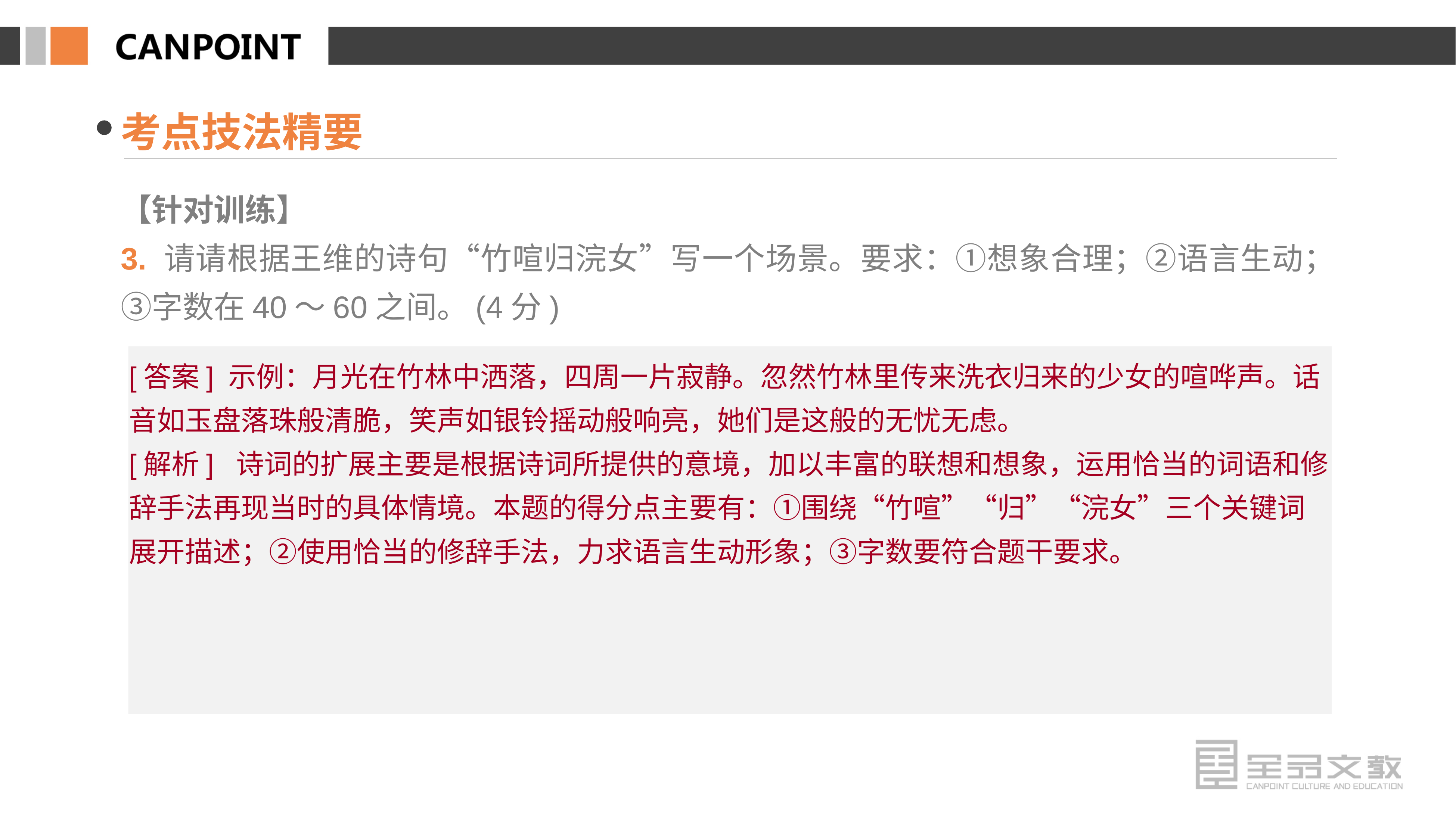

考点技法精要

【针对训练】
3. 请请根据王维的诗句“竹喧归浣女”写一个场景。要求：①想象合理；②语言生动；③字数在40～60之间。(4分)
[答案] 示例：月光在竹林中洒落，四周一片寂静。忽然竹林里传来洗衣归来的少女的喧哗声。话音如玉盘落珠般清脆，笑声如银铃摇动般响亮，她们是这般的无忧无虑。
[解析]  诗词的扩展主要是根据诗词所提供的意境，加以丰富的联想和想象，运用恰当的词语和修辞手法再现当时的具体情境。本题的得分点主要有：①围绕“竹喧”“归”“浣女”三个关键词展开描述；②使用恰当的修辞手法，力求语言生动形象；③字数要符合题干要求。